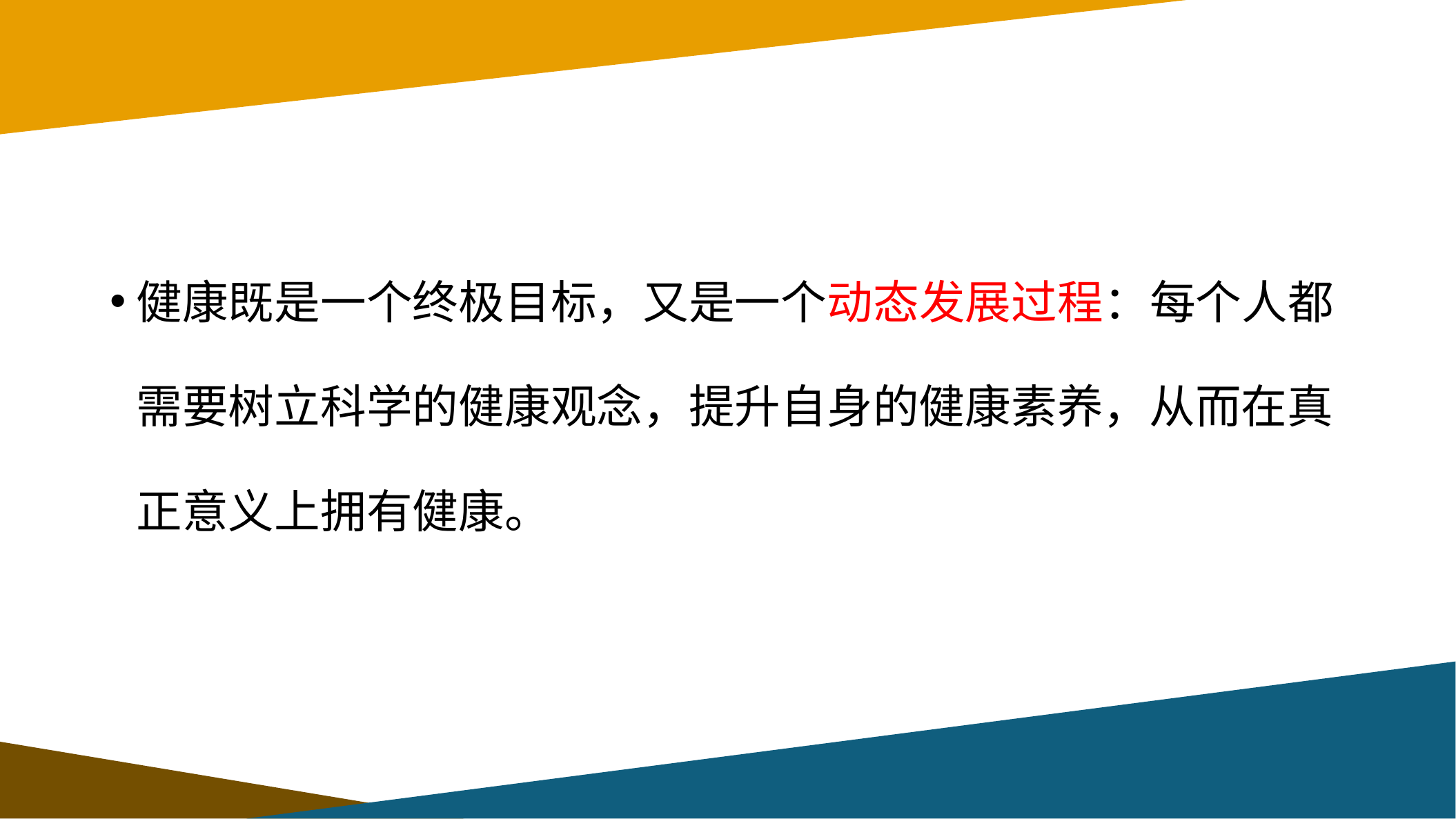

#
健康既是一个终极目标，又是一个动态发展过程：每个人都需要树立科学的健康观念，提升自身的健康素养，从而在真正意义上拥有健康。